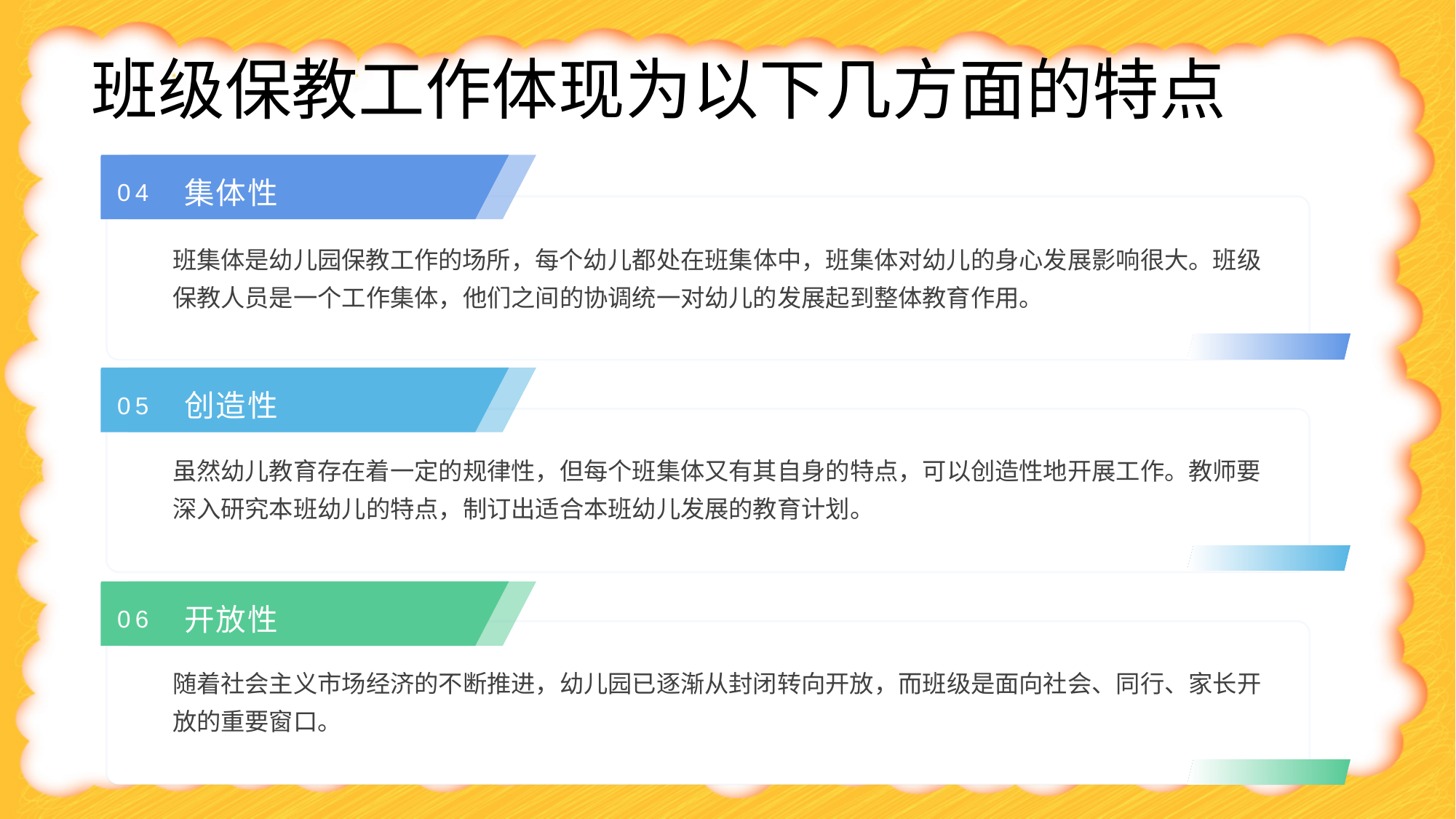

班级保教工作体现为以下几方面的特点

集体性
04

班集体是幼儿园保教工作的场所，每个幼儿都处在班集体中，班集体对幼儿的身心发展影响很大。班级保教人员是一个工作集体，他们之间的协调统一对幼儿的发展起到整体教育作用。

创造性
05

虽然幼儿教育存在着一定的规律性，但每个班集体又有其自身的特点，可以创造性地开展工作。教师要深入研究本班幼儿的特点，制订出适合本班幼儿发展的教育计划。

开放性
06

随着社会主义市场经济的不断推进，幼儿园已逐渐从封闭转向开放，而班级是面向社会、同行、家长开放的重要窗口。